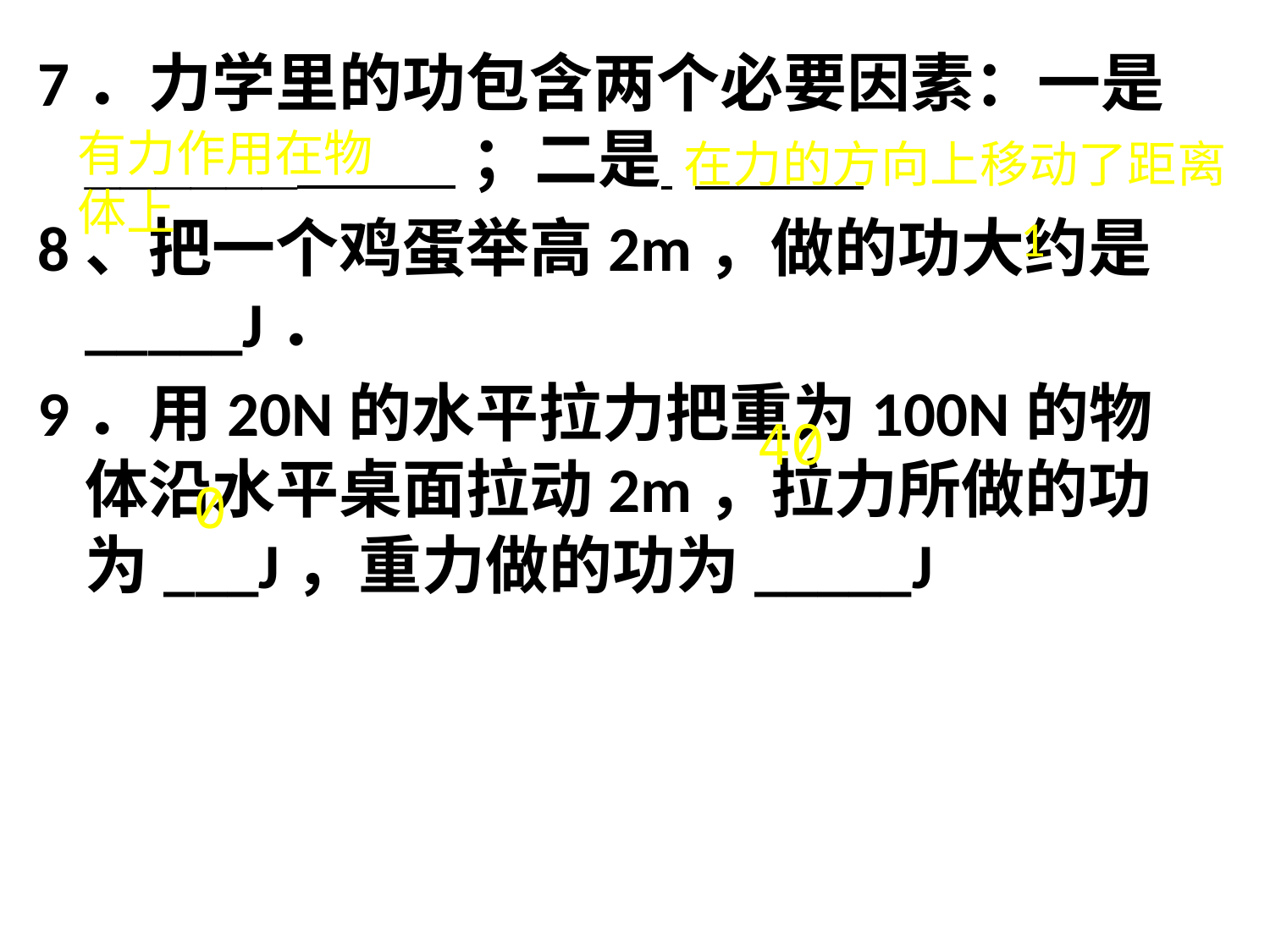

7．力学里的功包含两个必要因素：一是______         ；二是
8、把一个鸡蛋举高2m，做的功大约是_____J．
9．用20N的水平拉力把重为100N的物体沿水平桌面拉动2m，拉力所做的功为___J，重力做的功为_____J
有力作用在物体上
在力的方向上移动了距离
1
40
0